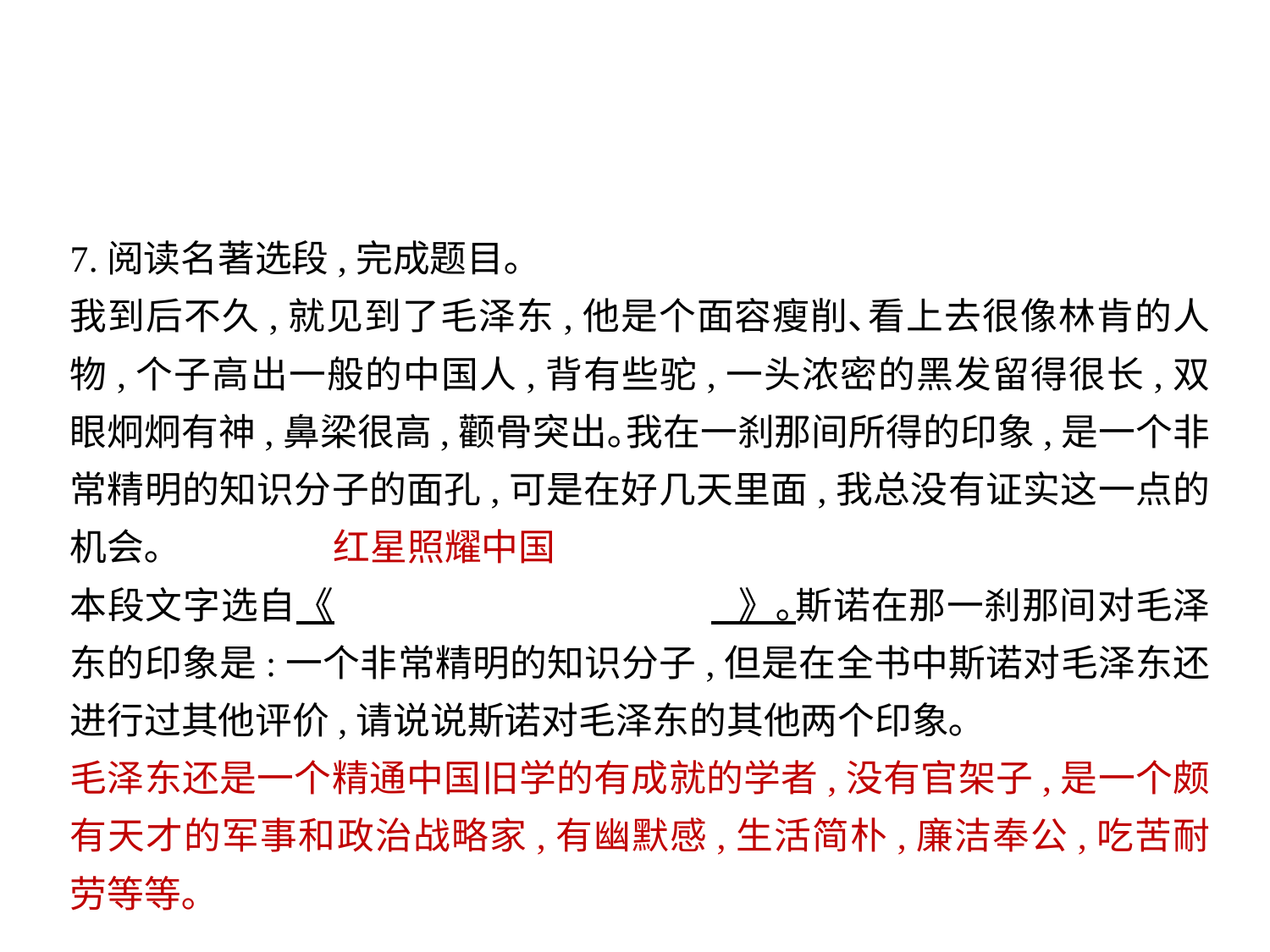

7.阅读名著选段,完成题目｡
我到后不久,就见到了毛泽东,他是个面容瘦削､看上去很像林肯的人物,个子高出一般的中国人,背有些驼,一头浓密的黑发留得很长,双眼炯炯有神,鼻梁很高,颧骨突出｡我在一刹那间所得的印象,是一个非常精明的知识分子的面孔,可是在好几天里面,我总没有证实这一点的机会｡
本段文字选自《			   》｡斯诺在那一刹那间对毛泽东的印象是:一个非常精明的知识分子,但是在全书中斯诺对毛泽东还进行过其他评价,请说说斯诺对毛泽东的其他两个印象｡
毛泽东还是一个精通中国旧学的有成就的学者,没有官架子,是一个颇有天才的军事和政治战略家,有幽默感,生活简朴,廉洁奉公,吃苦耐劳等等｡
红星照耀中国